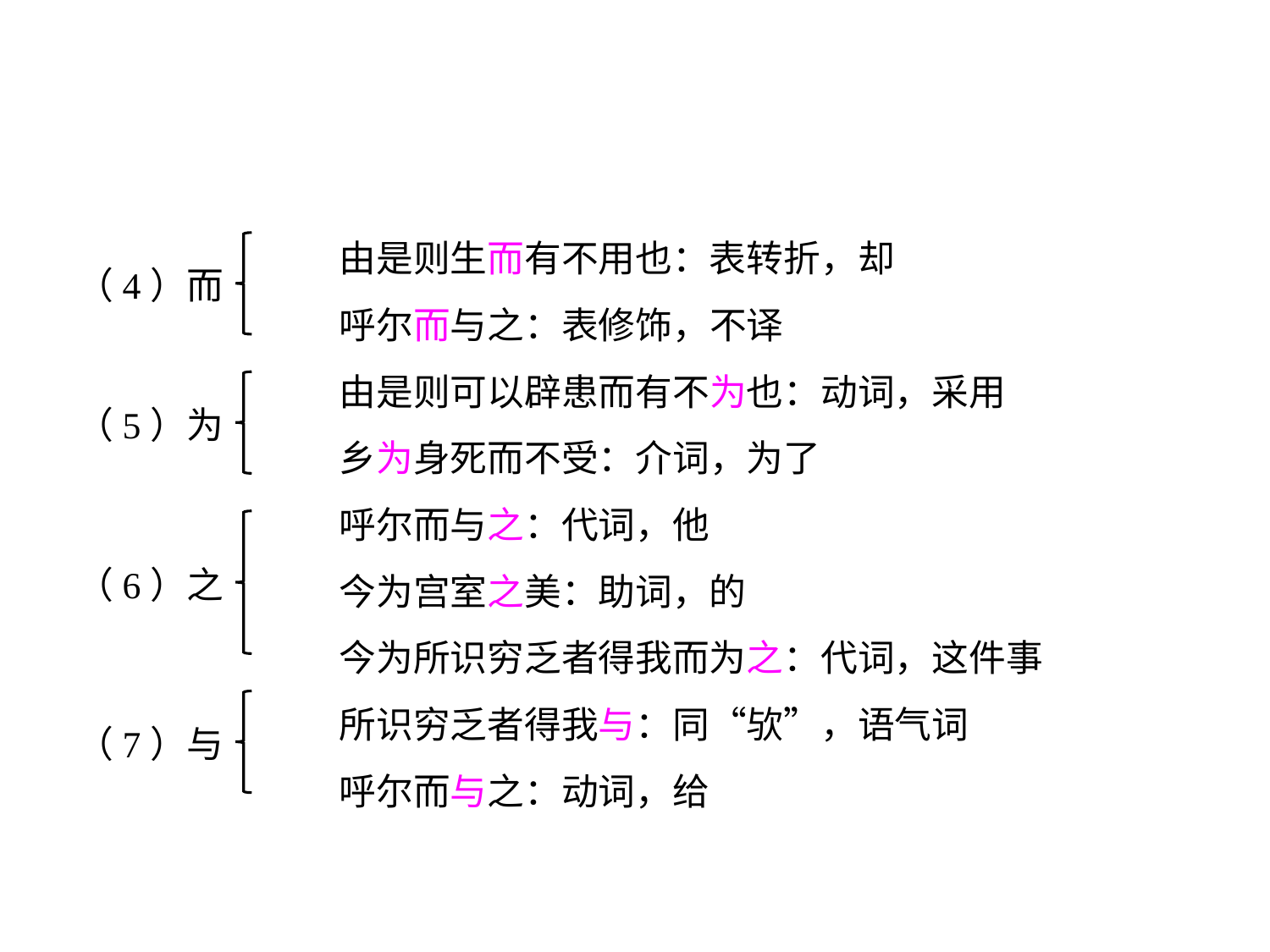

由是则生而有不用也：表转折，却
		呼尔而与之：表修饰，不译
		由是则可以辟患而有不为也：动词，采用
		乡为身死而不受：介词，为了
		呼尔而与之：代词，他
		今为宫室之美：助词，的
		今为所识穷乏者得我而为之：代词，这件事
		所识穷乏者得我与：同“欤”，语气词
		呼尔而与之：动词，给

（4）而

（5）为

（6）之

（7）与